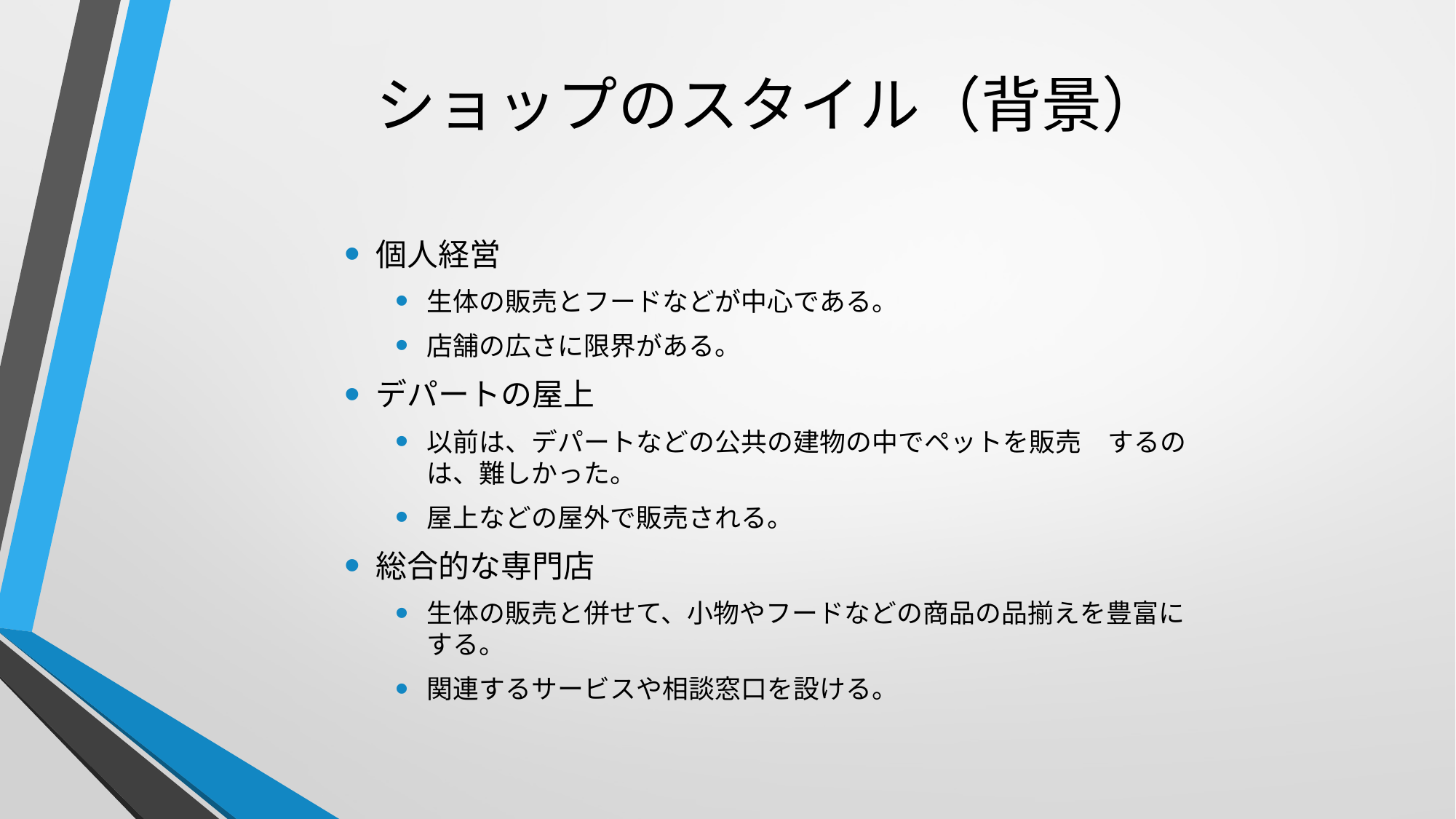

# ショップのスタイル（背景）
個人経営
生体の販売とフードなどが中心である。
店舗の広さに限界がある。
デパートの屋上
以前は、デパートなどの公共の建物の中でペットを販売　するのは、難しかった。
屋上などの屋外で販売される。
総合的な専門店
生体の販売と併せて、小物やフードなどの商品の品揃えを豊富にする。
関連するサービスや相談窓口を設ける。